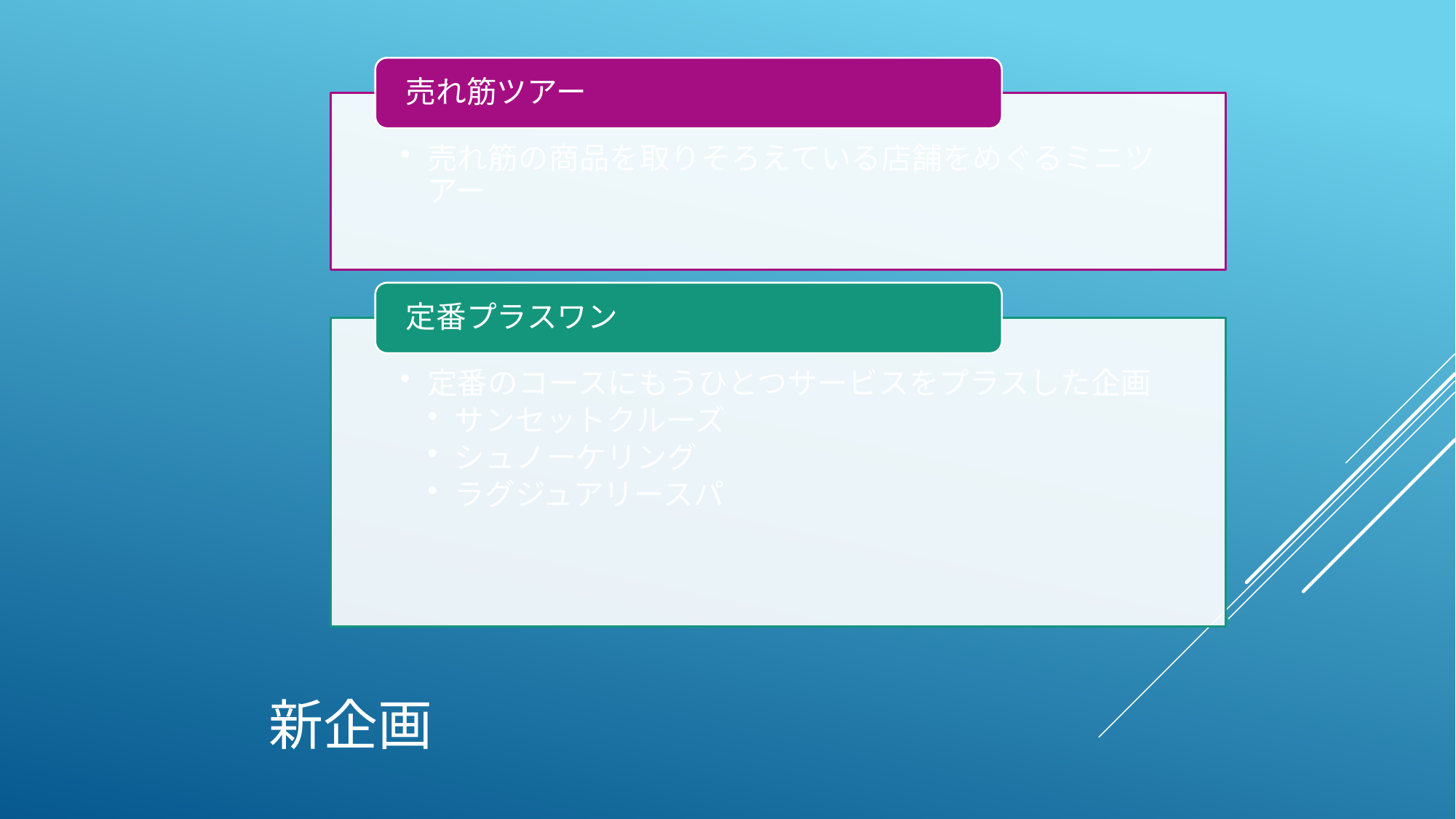

売れ筋の商品を取りそろえている店舗をめぐるミニツアー
売れ筋ツアー
定番のコースにもうひとつサービスをプラスした企画
サンセットクルーズ
シュノーケリング
ラグジュアリースパ
定番プラスワン
# 新企画